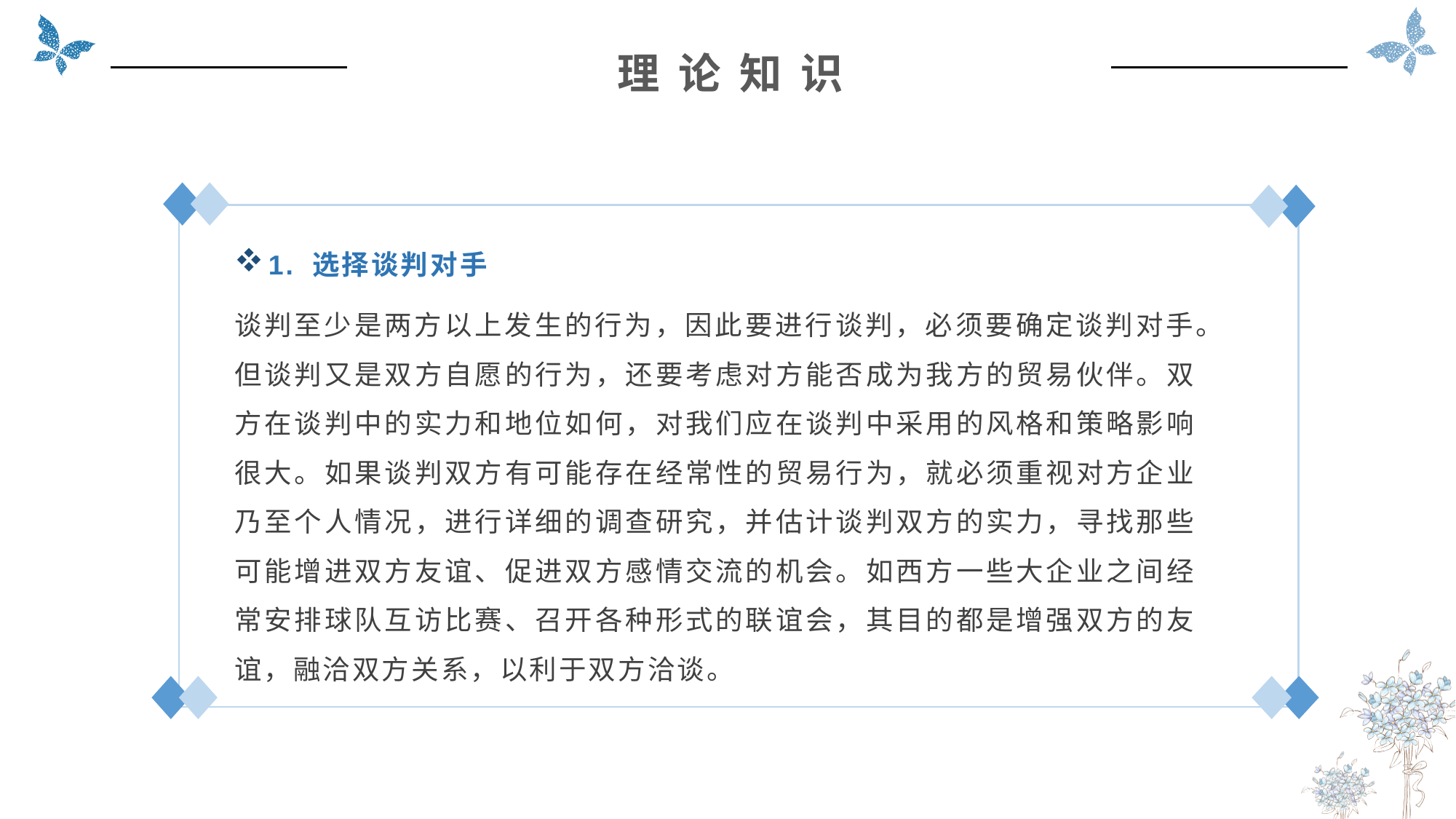

理 论 知 识

1. 选择谈判对手
谈判至少是两方以上发生的行为，因此要进行谈判，必须要确定谈判对手。但谈判又是双方自愿的行为，还要考虑对方能否成为我方的贸易伙伴。双方在谈判中的实力和地位如何，对我们应在谈判中采用的风格和策略影响很大。如果谈判双方有可能存在经常性的贸易行为，就必须重视对方企业乃至个人情况，进行详细的调查研究，并估计谈判双方的实力，寻找那些可能增进双方友谊、促进双方感情交流的机会。如西方一些大企业之间经常安排球队互访比赛、召开各种形式的联谊会，其目的都是增强双方的友谊，融洽双方关系，以利于双方洽谈。